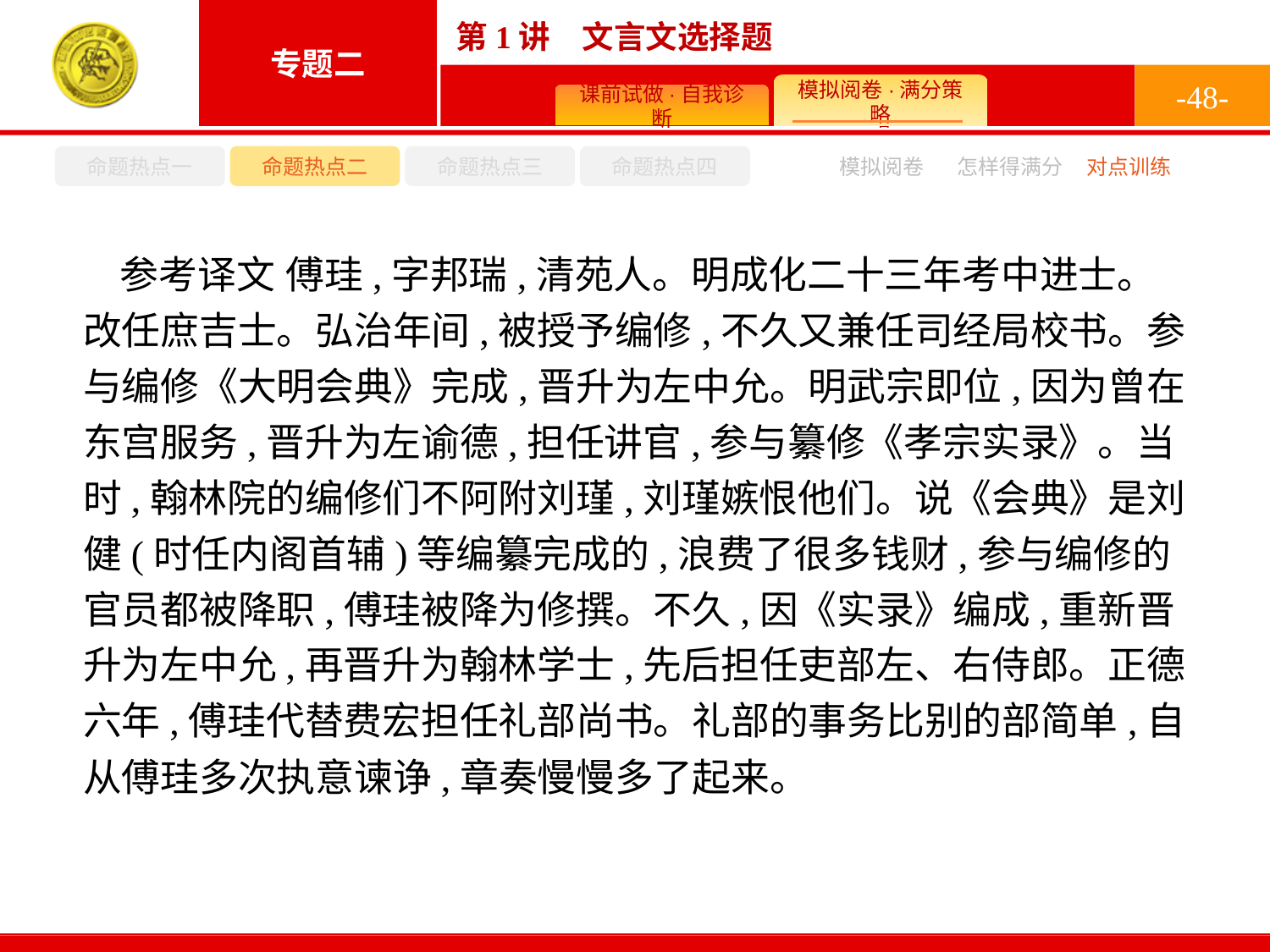

-48-
命题热点一
命题热点二
命题热点三
命题热点四
怎样得满分
模拟阅卷
对点训练
参考译文 傅珪,字邦瑞,清苑人。明成化二十三年考中进士。改任庶吉士。弘治年间,被授予编修,不久又兼任司经局校书。参与编修《大明会典》完成,晋升为左中允。明武宗即位,因为曾在东宫服务,晋升为左谕德,担任讲官,参与纂修《孝宗实录》。当时,翰林院的编修们不阿附刘瑾,刘瑾嫉恨他们。说《会典》是刘健(时任内阁首辅)等编纂完成的,浪费了很多钱财,参与编修的官员都被降职,傅珪被降为修撰。不久,因《实录》编成,重新晋升为左中允,再晋升为翰林学士,先后担任吏部左、右侍郎。正德六年,傅珪代替费宏担任礼部尚书。礼部的事务比别的部简单,自从傅珪多次执意谏诤,章奏慢慢多了起来。